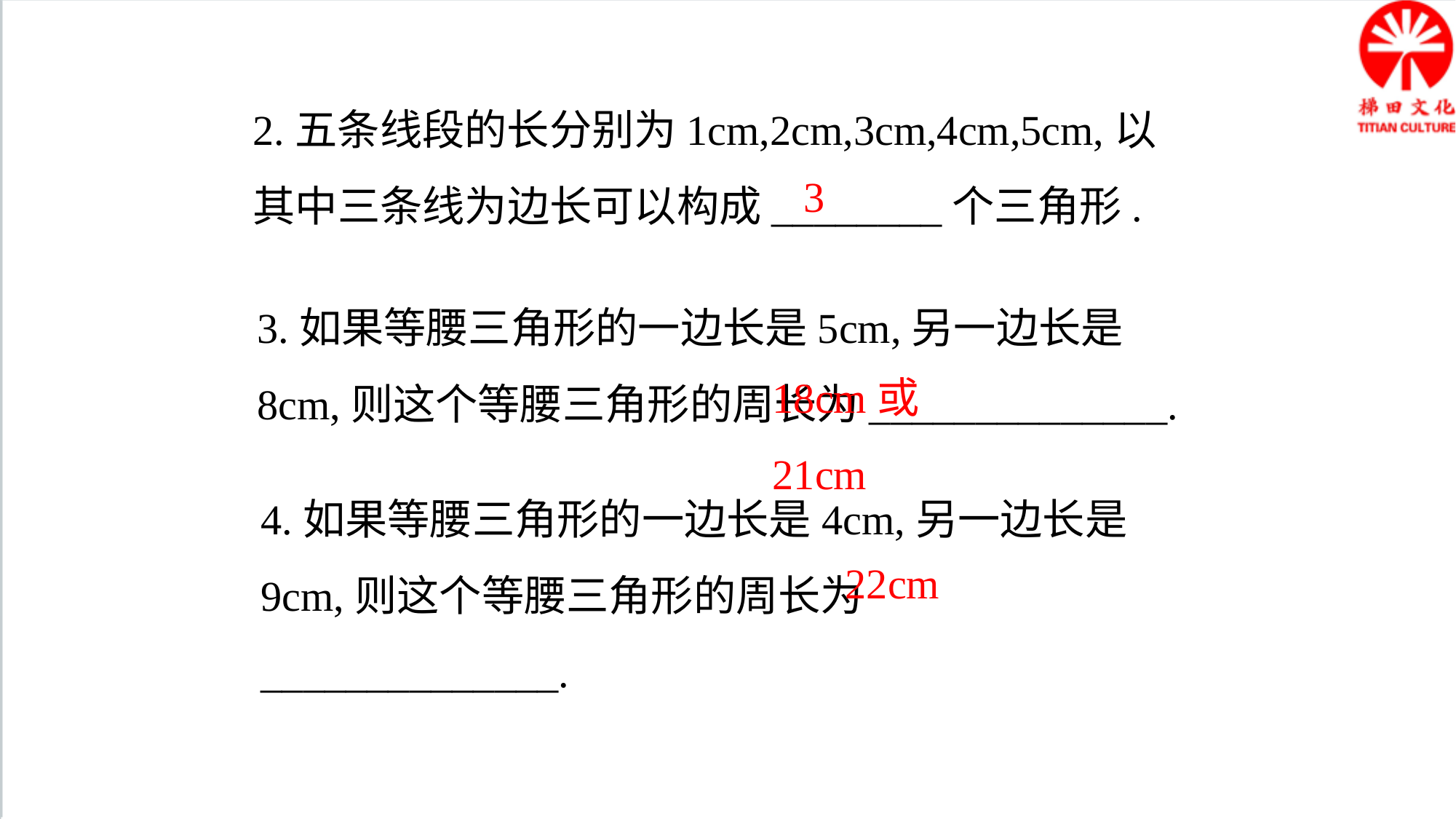

2.五条线段的长分别为1cm,2cm,3cm,4cm,5cm,以其中三条线为边长可以构成________个三角形.
3
3.如果等腰三角形的一边长是5cm,另一边长是8cm,则这个等腰三角形的周长为______________.
18cm或21cm
4.如果等腰三角形的一边长是4cm,另一边长是9cm,则这个等腰三角形的周长为______________.
22cm